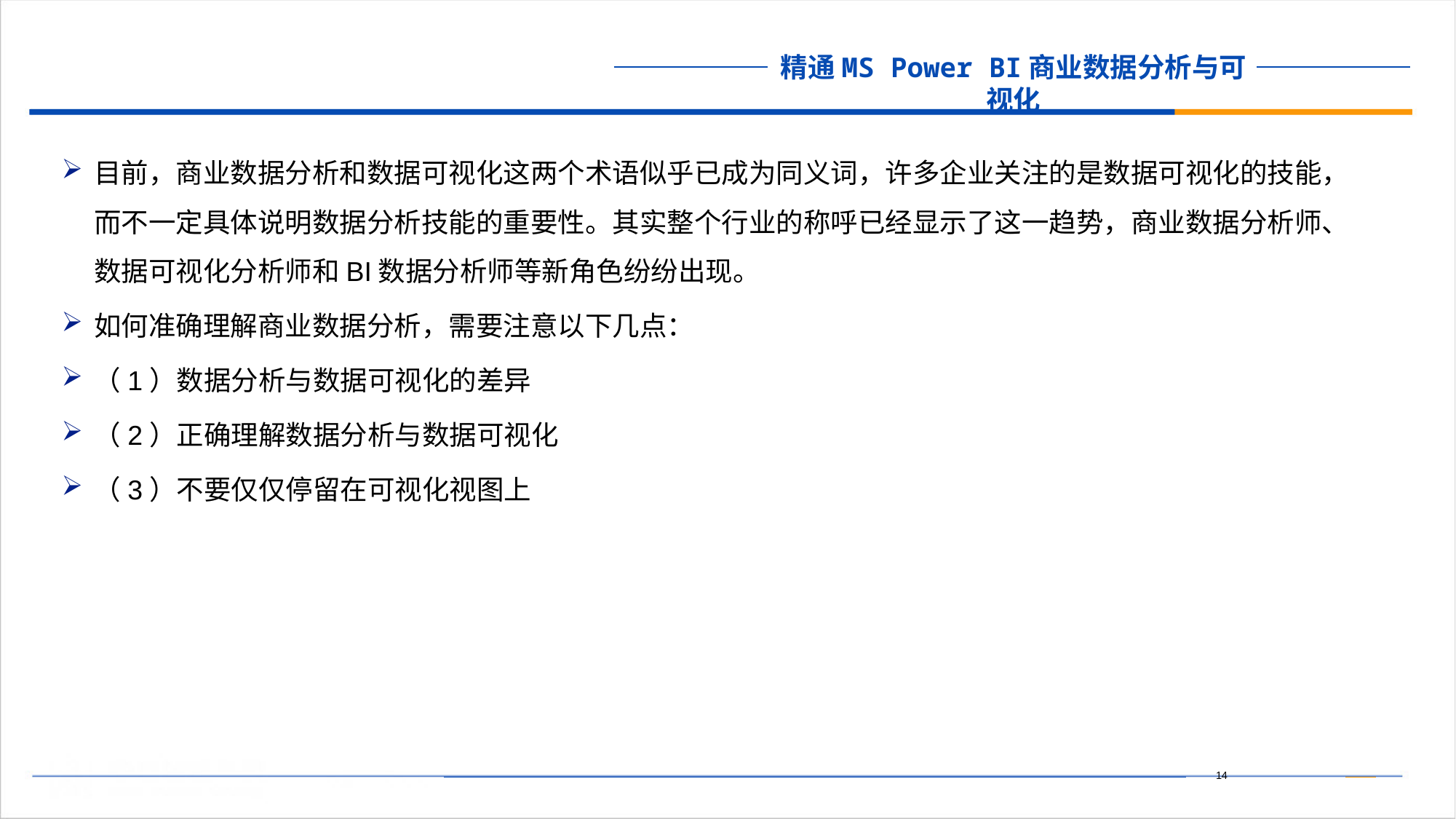

目前，商业数据分析和数据可视化这两个术语似乎已成为同义词，许多企业关注的是数据可视化的技能，而不一定具体说明数据分析技能的重要性。其实整个行业的称呼已经显示了这一趋势，商业数据分析师、数据可视化分析师和BI数据分析师等新角色纷纷出现。
如何准确理解商业数据分析，需要注意以下几点：
（1）数据分析与数据可视化的差异
（2）正确理解数据分析与数据可视化
（3）不要仅仅停留在可视化视图上